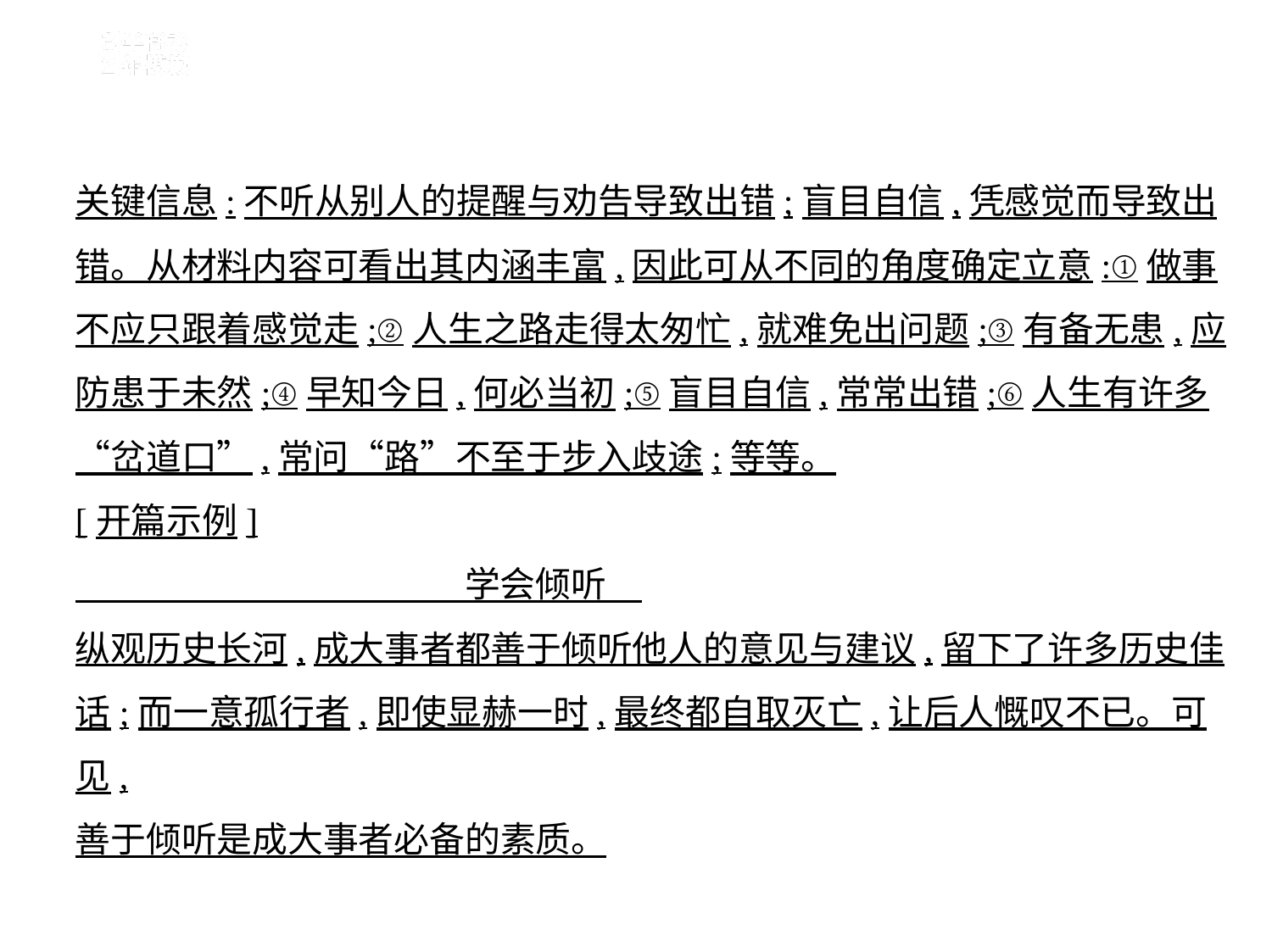

关键信息:不听从别人的提醒与劝告导致出错;盲目自信,凭感觉而导致出
错。从材料内容可看出其内涵丰富,因此可从不同的角度确定立意:①做事
不应只跟着感觉走;②人生之路走得太匆忙,就难免出问题;③有备无患,应
防患于未然;④早知今日,何必当初;⑤盲目自信,常常出错;⑥人生有许多
“岔道口”,常问“路”不至于步入歧途;等等。
[开篇示例]
　　　　　　　　　　　学会倾听
纵观历史长河,成大事者都善于倾听他人的意见与建议,留下了许多历史佳
话;而一意孤行者,即使显赫一时,最终都自取灭亡,让后人慨叹不已。可见,
善于倾听是成大事者必备的素质。